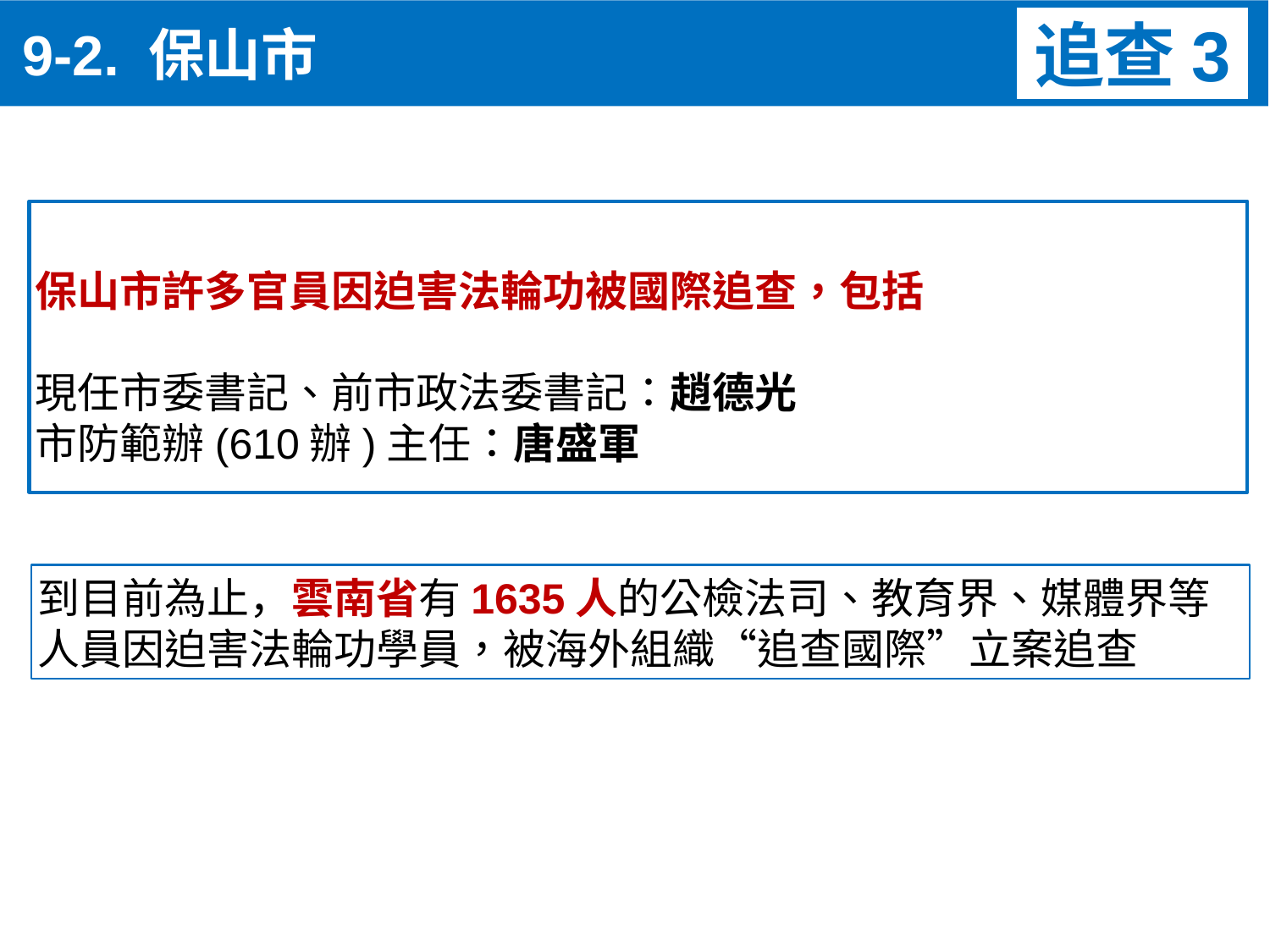

9-2. 保山市
追查3

保山市許多官員因迫害法輪功被國際追查，包括

現任市委書記、前市政法委書記：趙德光
市防範辦(610辦)主任：唐盛軍
到目前為止，雲南省有1635人的公檢法司、教育界、媒體界等人員因迫害法輪功學員，被海外組織“追查國際”立案追查